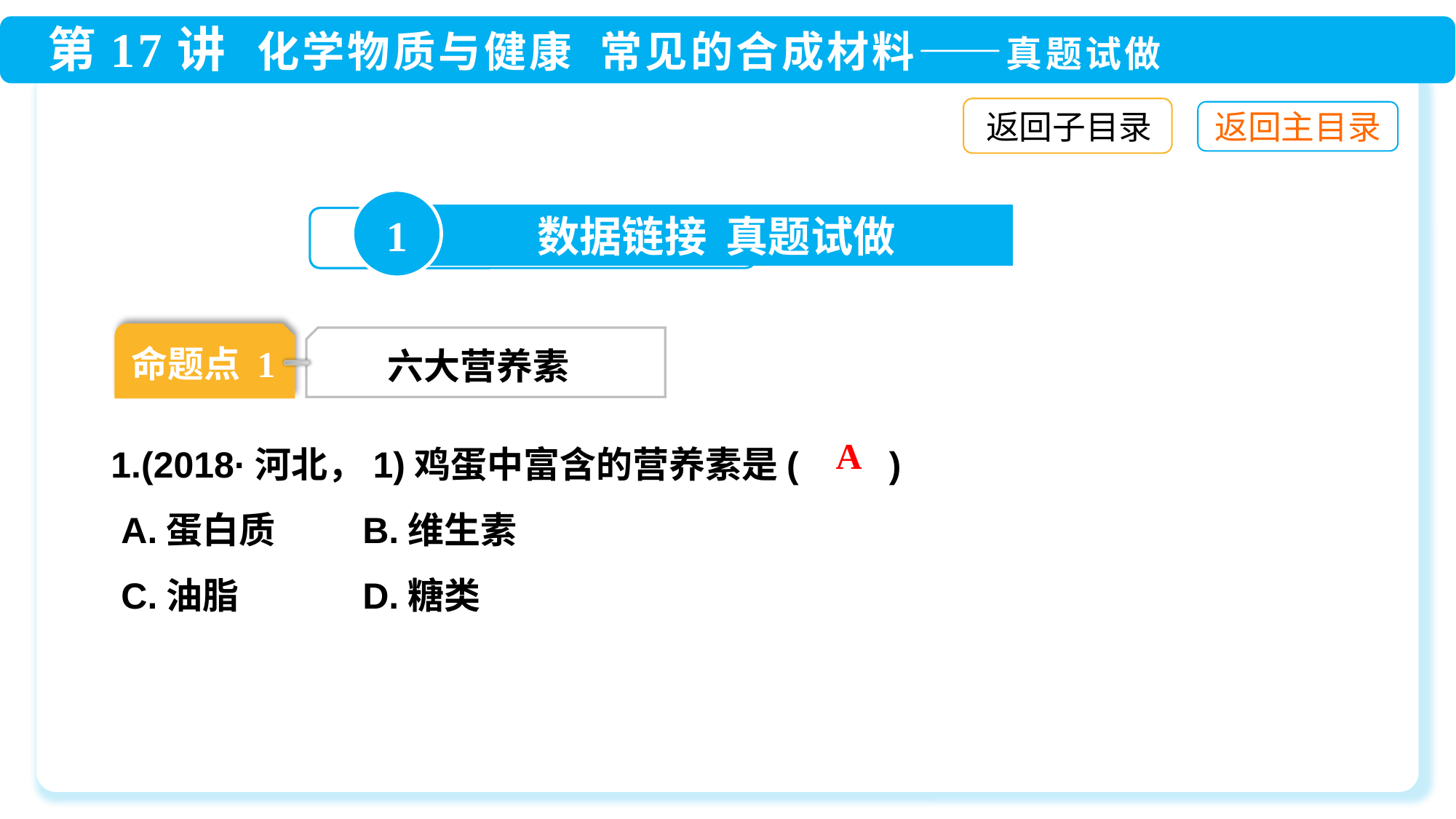

返回子目录

1
数据链接  真题试做

命题点 1
 六大营养素

1.(2018·河北，1)鸡蛋中富含的营养素是(　　)
 A.蛋白质	   B.维生素
 C.油脂	   D.糖类
A